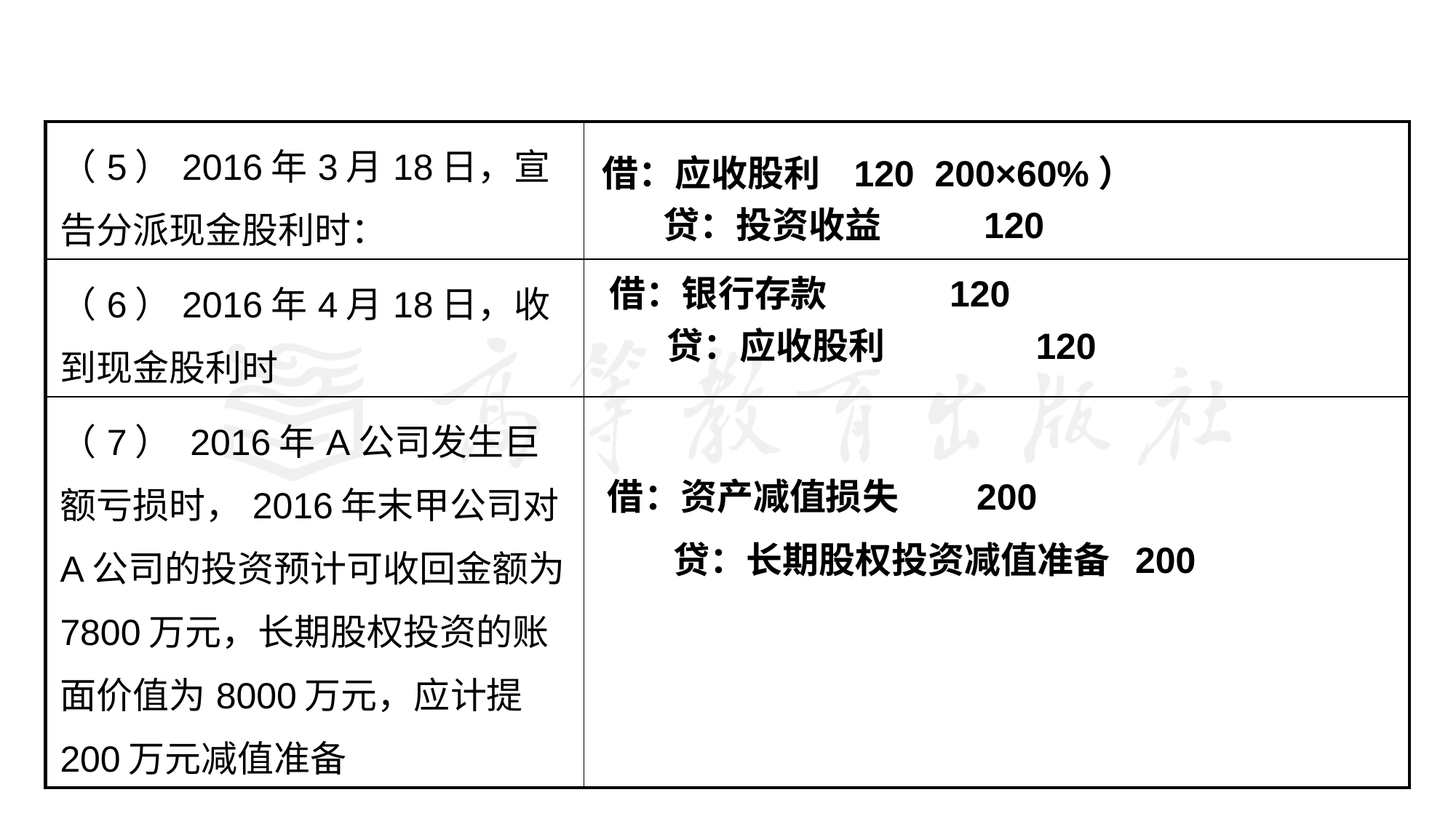

| （5）2016年3月18日，宣告分派现金股利时： |  |
| --- | --- |
| （6）2016年4月18日，收到现金股利时 |  |
| （7） 2016年A公司发生巨额亏损时，2016年末甲公司对A公司的投资预计可收回金额为7800万元，长期股权投资的账面价值为8000万元，应计提200万元减值准备 |  |
借：应收股利   120  200×60%）
　   贷：投资收益 　      120
借：银行存款 　    　120
      贷：应收股利 　　   　120
借：资产减值损失    　200
       贷：长期股权投资减值准备  200